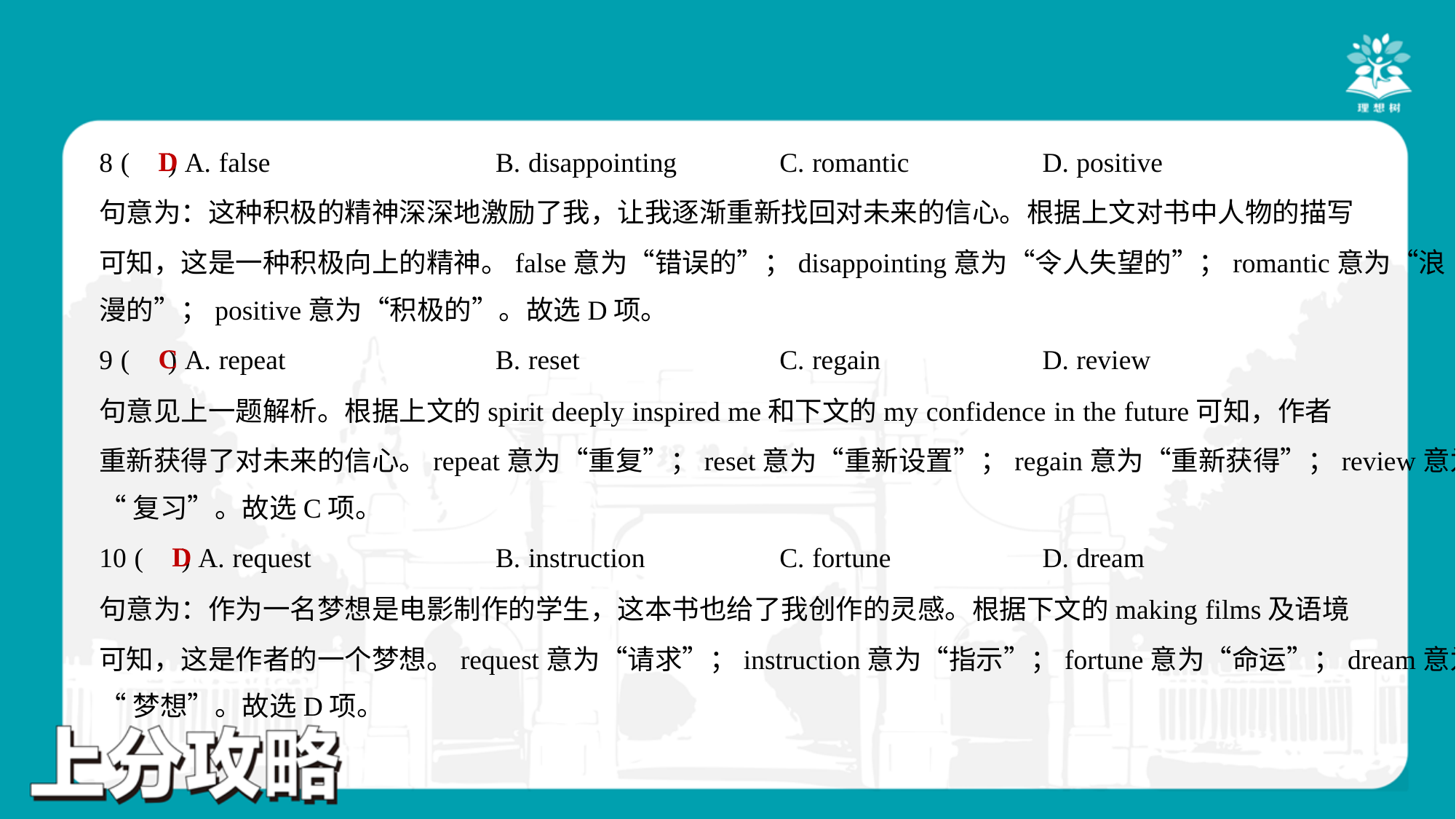

D
8 (     ) A. false	B. disappointing	C. romantic	D. positive
句意为：这种积极的精神深深地激励了我，让我逐渐重新找回对未来的信心。根据上文对书中人物的描写
可知，这是一种积极向上的精神。false意为“错误的”；disappointing意为“令人失望的”；romantic意为“浪
漫的”；positive意为“积极的”。故选D项。
C
9 (     ) A. repeat	B. reset	C. regain	D. review
句意见上一题解析。根据上文的spirit deeply inspired me和下文的my confidence in the future可知，作者
重新获得了对未来的信心。repeat意为“重复”；reset意为“重新设置”；regain意为“重新获得”；review意为
“复习”。故选C项。
D
10 (     ) A. request	B. instruction	C. fortune	D. dream
句意为：作为一名梦想是电影制作的学生，这本书也给了我创作的灵感。根据下文的making films及语境
可知，这是作者的一个梦想。request意为“请求”；instruction意为“指示”；fortune意为“命运”；dream意为
“梦想”。故选D项。